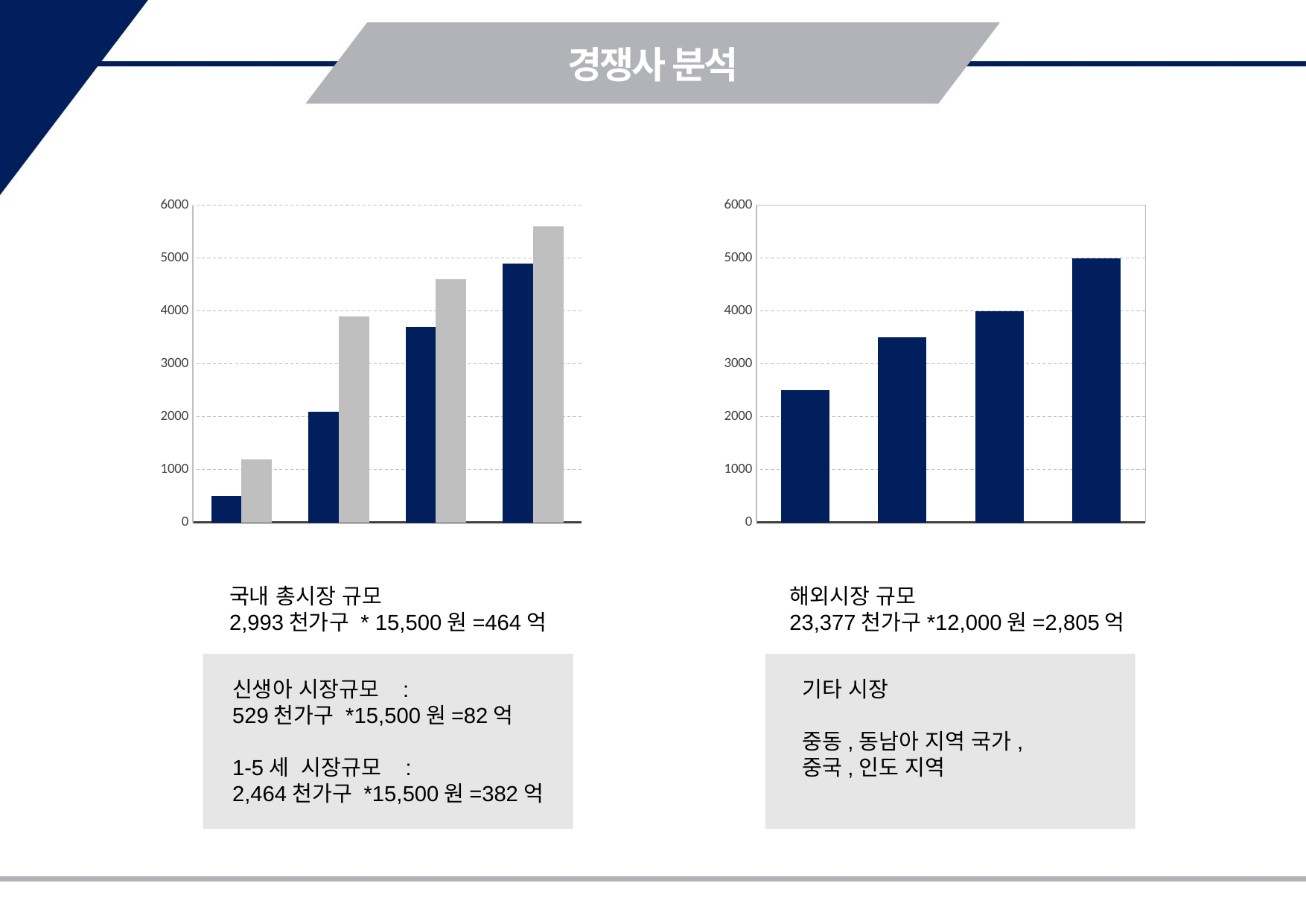

경쟁사 분석

### Chart

| Category | 영업이익 | 당기순이익 |
|---|---|---|
| 2015 | 500.0 | 1200.0 |
| 2016 | 2100.0 | 3900.0 |
| 2017 | 3700.0 | 4600.0 |
| 2018 | 4900.0 | 5600.0 |

### Chart

| Category | 매출액 |
|---|---|
| 2015 | 2500.0 |
| 2016 | 3500.0 |
| 2017 | 4000.0 |
| 2018 | 5000.0 |
국내 총시장 규모
2,993천가구 * 15,500원=464억
해외시장 규모
23,377천가구*12,000원=2,805억

신생아 시장규모   :
529천가구 *15,500원=82억

1-5세  시장규모   :
2,464천가구 *15,500원=382억
기타 시장

중동,동남아 지역 국가,
중국,인도 지역